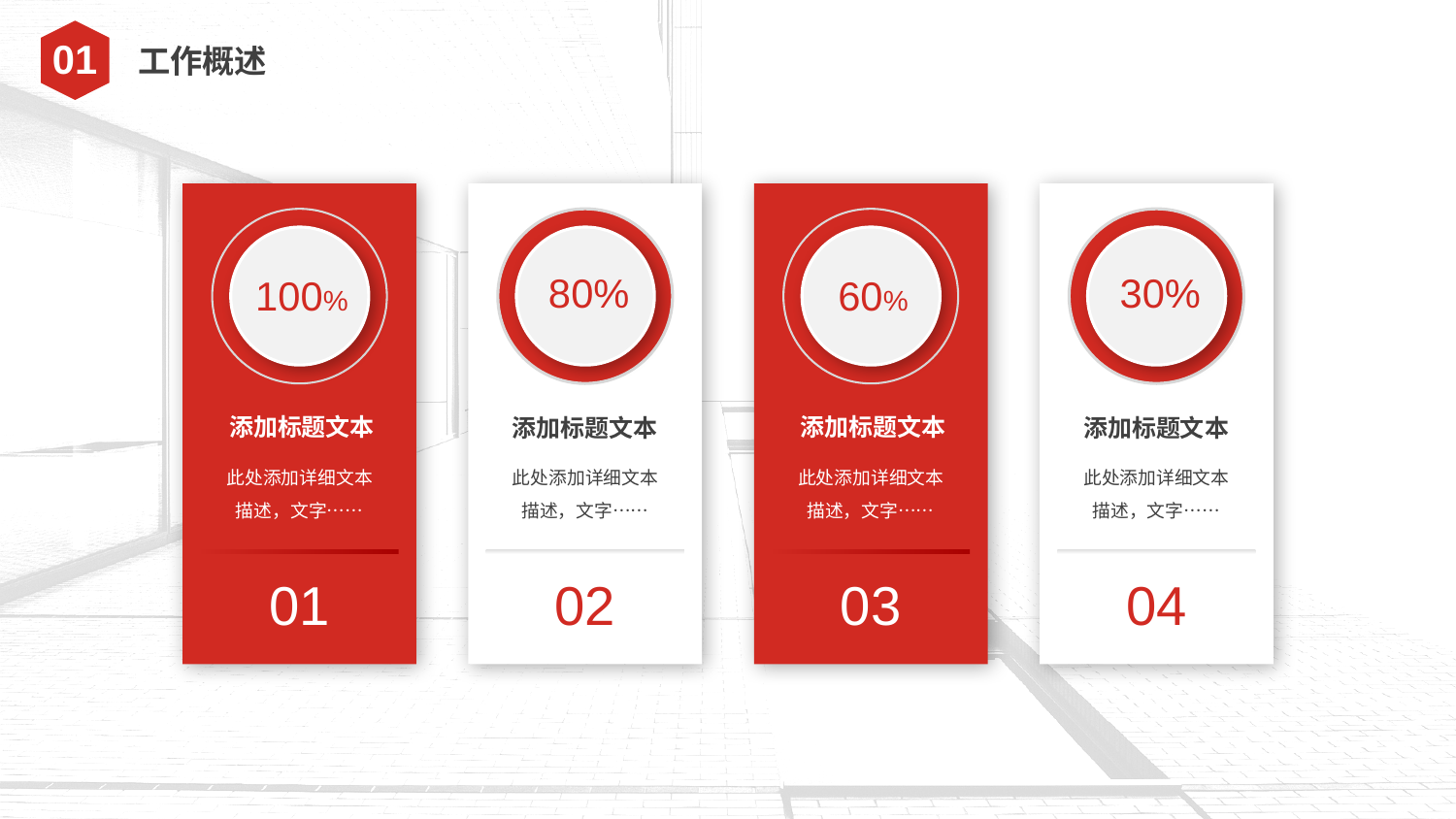

01

工作概述

80%
30%
100%
60%
添加标题文本
此处添加详细文本描述，文字……
添加标题文本
此处添加详细文本描述，文字……
添加标题文本
此处添加详细文本描述，文字……
添加标题文本
此处添加详细文本描述，文字……

01
02
03
04